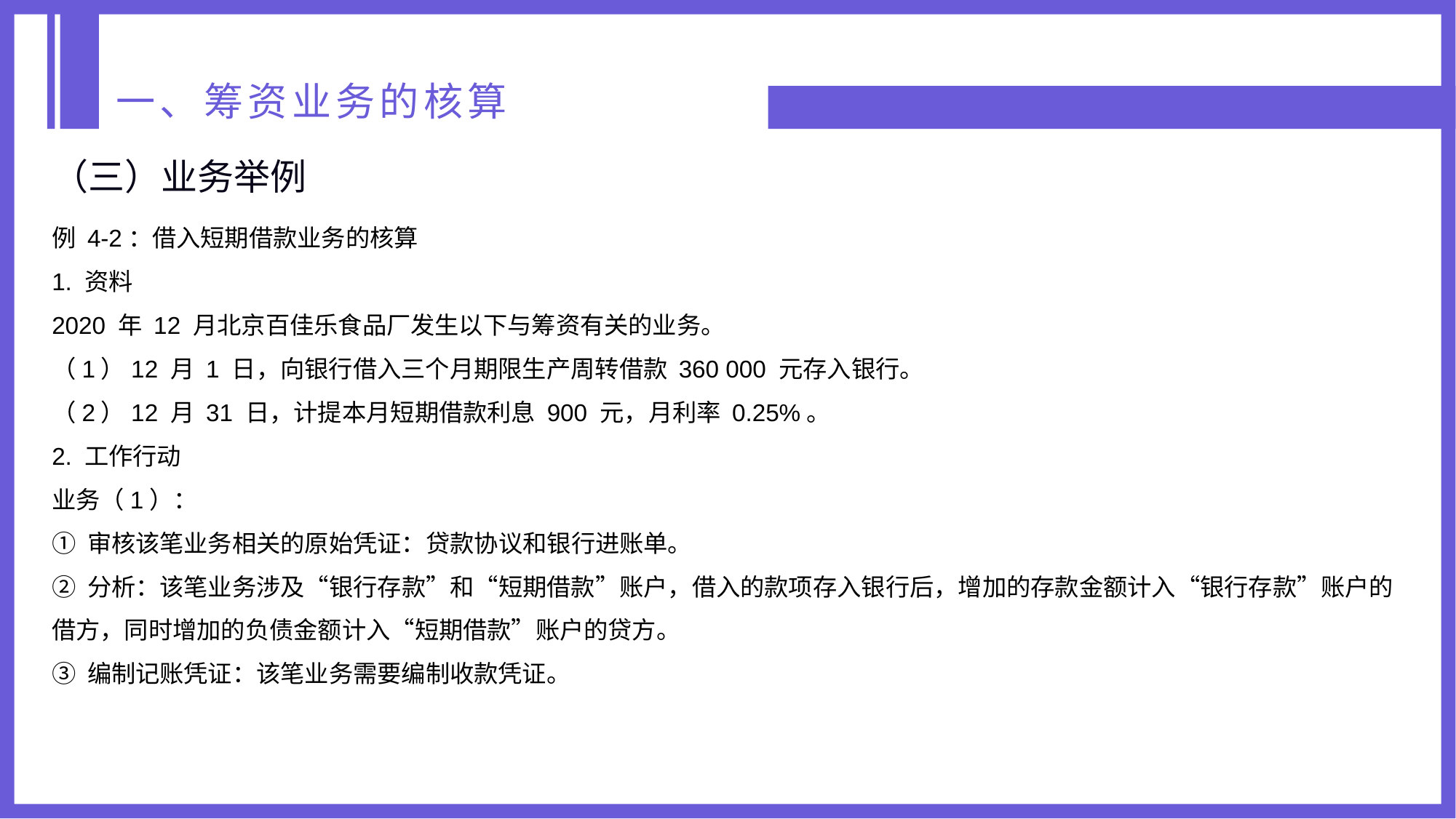

一、筹资业务的核算
（三）业务举例
例 4-2：借入短期借款业务的核算
1. 资料
2020 年 12 月北京百佳乐食品厂发生以下与筹资有关的业务。
（1）12 月 1 日，向银行借入三个月期限生产周转借款 360 000 元存入银行。
（2）12 月 31 日，计提本月短期借款利息 900 元，月利率 0.25%。
2. 工作行动
业务（1）：
① 审核该笔业务相关的原始凭证：贷款协议和银行进账单。
② 分析：该笔业务涉及“银行存款”和“短期借款”账户，借入的款项存入银行后，增加的存款金额计入“银行存款”账户的借方，同时增加的负债金额计入“短期借款”账户的贷方。
③ 编制记账凭证：该笔业务需要编制收款凭证。